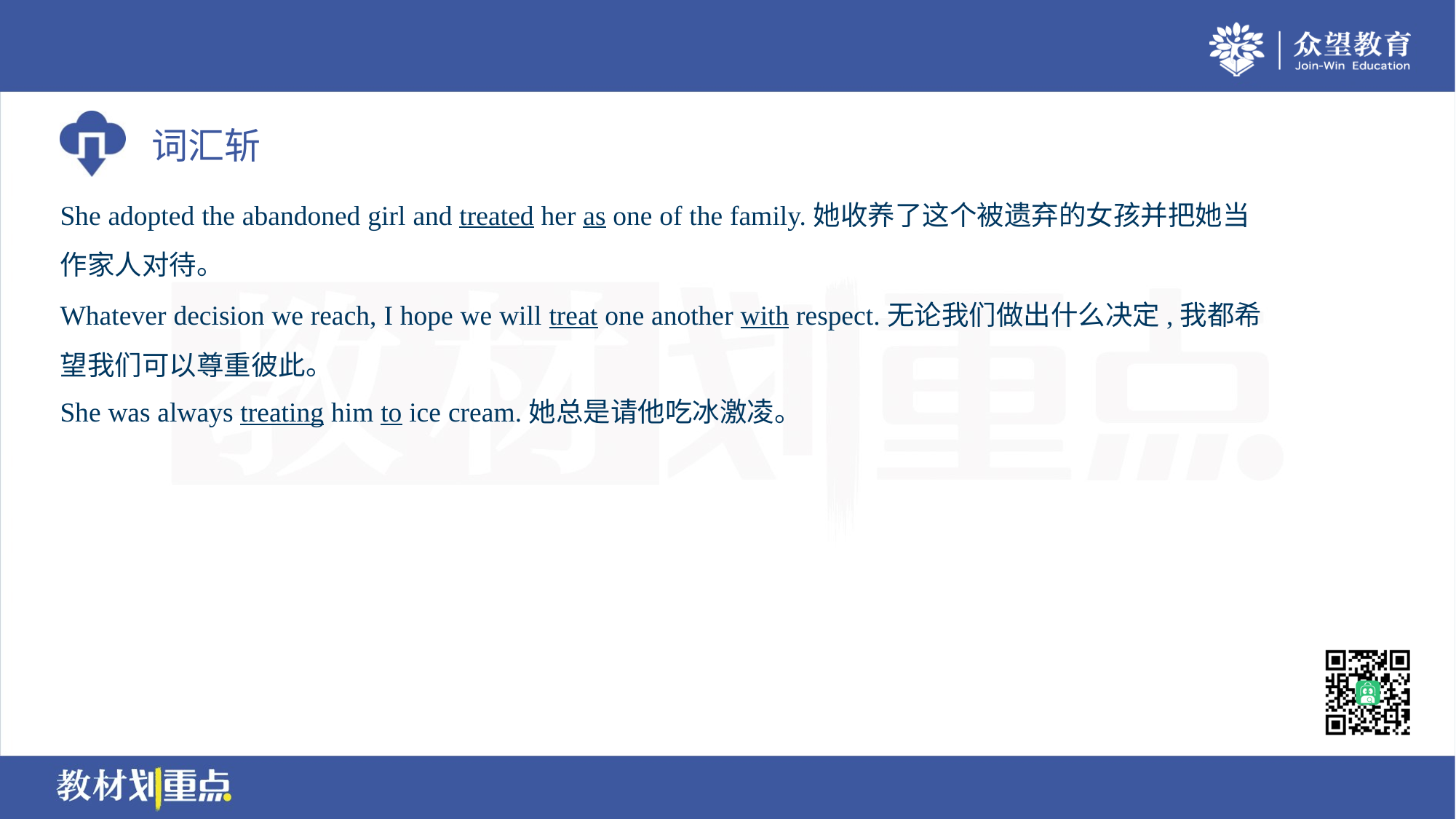

She adopted the abandoned girl and treated her as one of the family.她收养了这个被遗弃的女孩并把她当
作家人对待。
Whatever decision we reach, I hope we will treat one another with respect.无论我们做出什么决定,我都希
望我们可以尊重彼此。
She was always treating him to ice cream.她总是请他吃冰激凌。